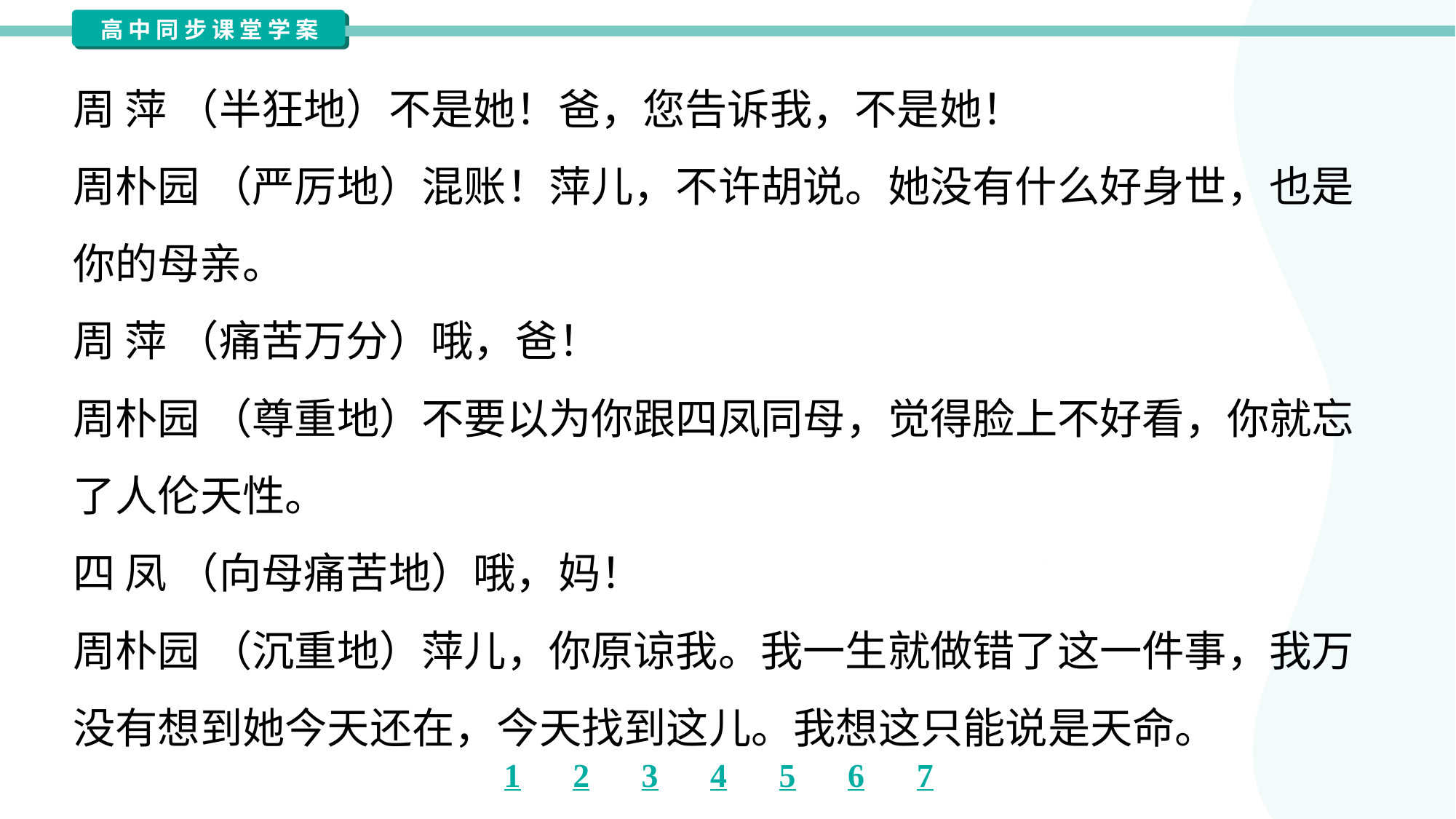

周 萍 （半狂地）不是她！爸，您告诉我，不是她！
周朴园 （严厉地）混账！萍儿，不许胡说。她没有什么好身世，也是
你的母亲。
周 萍 （痛苦万分）哦，爸！
周朴园 （尊重地）不要以为你跟四凤同母，觉得脸上不好看，你就忘
了人伦天性。
四 凤 （向母痛苦地）哦，妈！
周朴园 （沉重地）萍儿，你原谅我。我一生就做错了这一件事，我万
没有想到她今天还在，今天找到这儿。我想这只能说是天命。